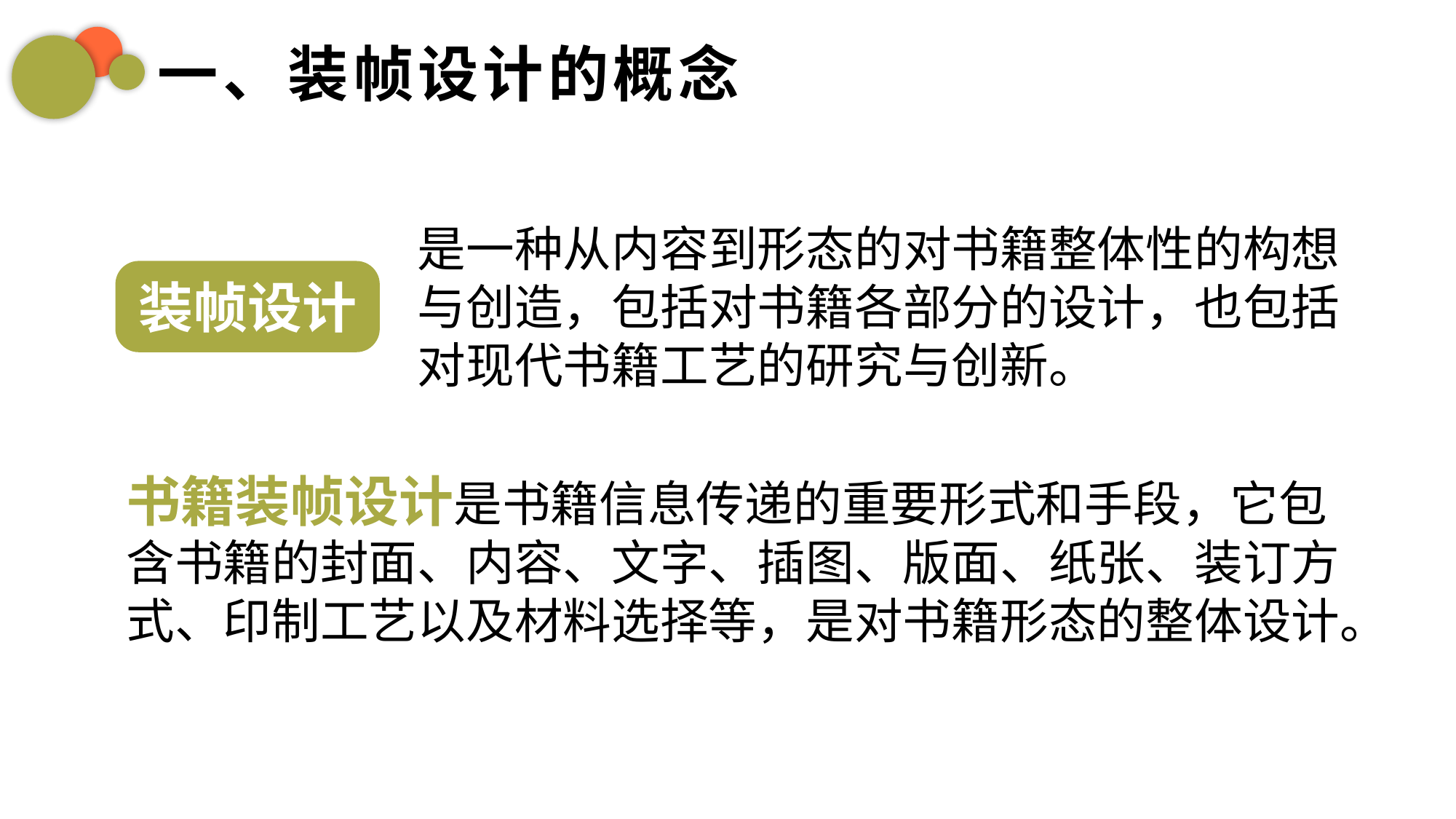

一、装帧设计的概念
是一种从内容到形态的对书籍整体性的构想与创造，包括对书籍各部分的设计，也包括对现代书籍工艺的研究与创新。
装帧设计
书籍装帧设计是书籍信息传递的重要形式和手段，它包含书籍的封面、内容、文字、插图、版面、纸张、装订方式、印制工艺以及材料选择等，是对书籍形态的整体设计。